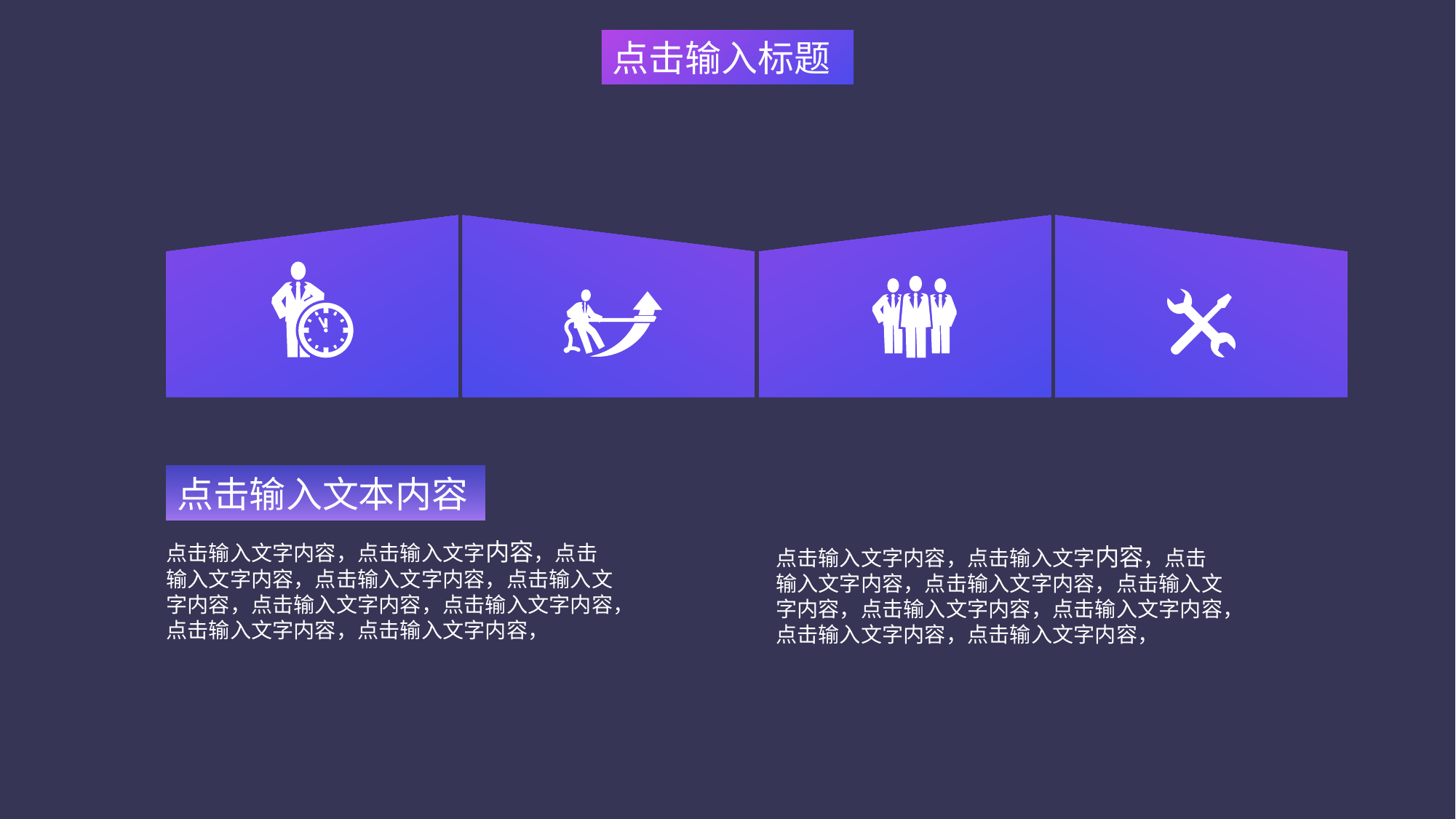

点击输入标题

点击输入文本内容
点击输入文字内容，点击输入文字内容，点击输入文字内容，点击输入文字内容，点击输入文字内容，点击输入文字内容，点击输入文字内容，点击输入文字内容，点击输入文字内容，
点击输入文字内容，点击输入文字内容，点击输入文字内容，点击输入文字内容，点击输入文字内容，点击输入文字内容，点击输入文字内容，点击输入文字内容，点击输入文字内容，